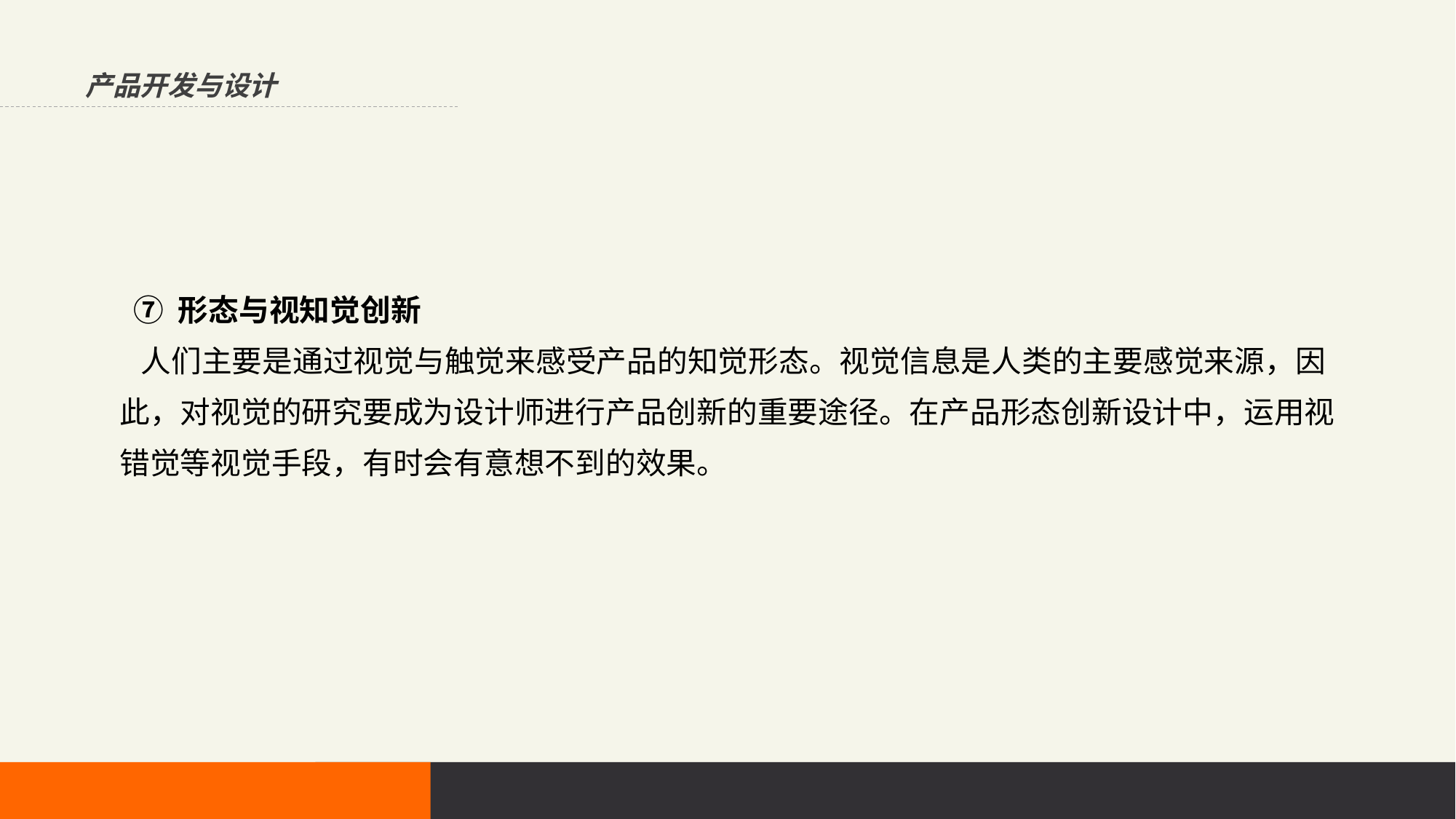

产品开发与设计
  ⑦ 形态与视知觉创新
  人们主要是通过视觉与触觉来感受产品的知觉形态。视觉信息是人类的主要感觉来源，因此，对视觉的研究要成为设计师进行产品创新的重要途径。在产品形态创新设计中，运用视错觉等视觉手段，有时会有意想不到的效果。